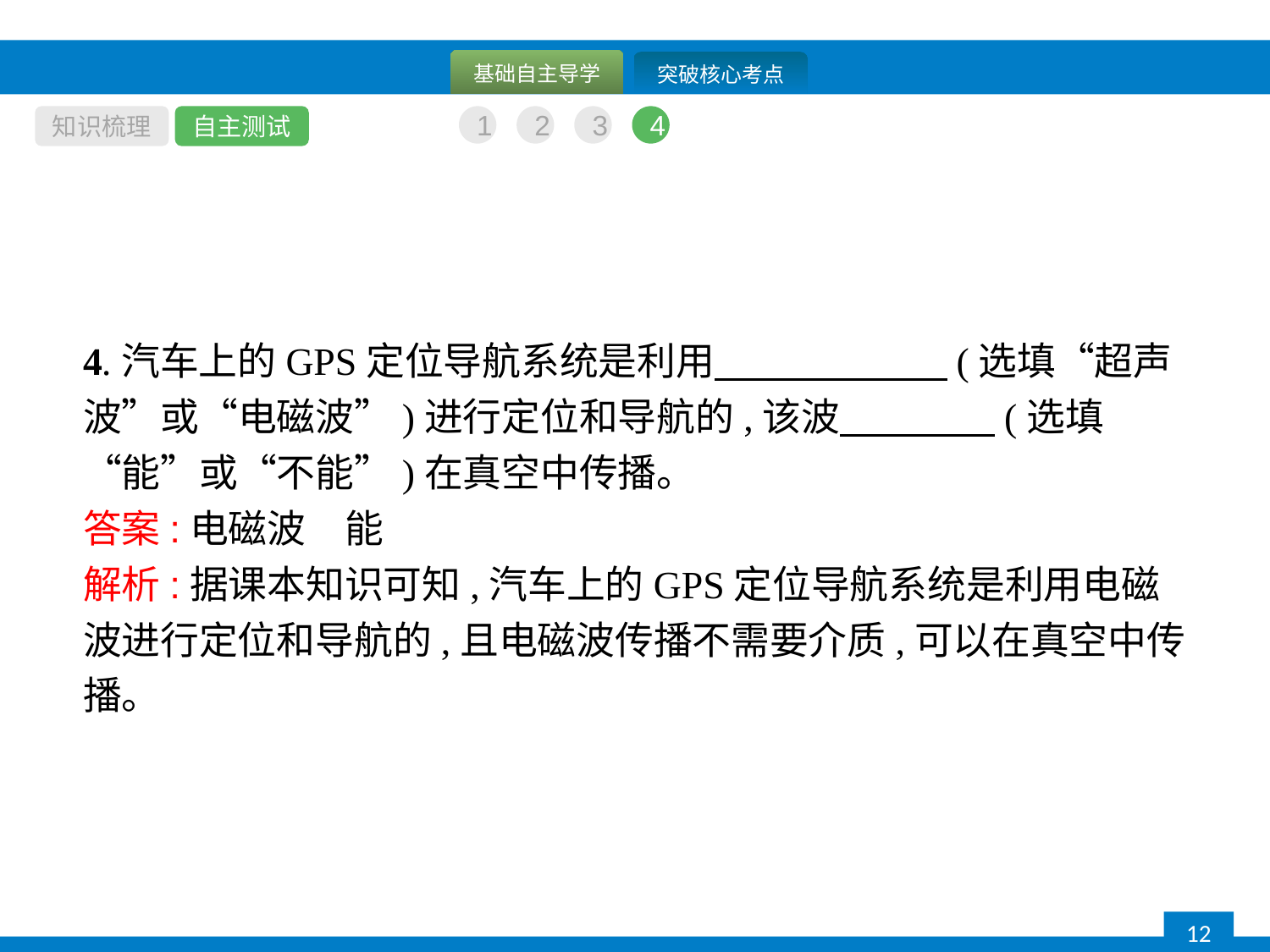

知识梳理
自主测试
1
2
3
4
4.汽车上的GPS定位导航系统是利用　　　　　　(选填“超声波”或“电磁波”)进行定位和导航的,该波　　　　(选填“能”或“不能”)在真空中传播。
答案:电磁波　能
解析:据课本知识可知,汽车上的GPS定位导航系统是利用电磁波进行定位和导航的,且电磁波传播不需要介质,可以在真空中传播。